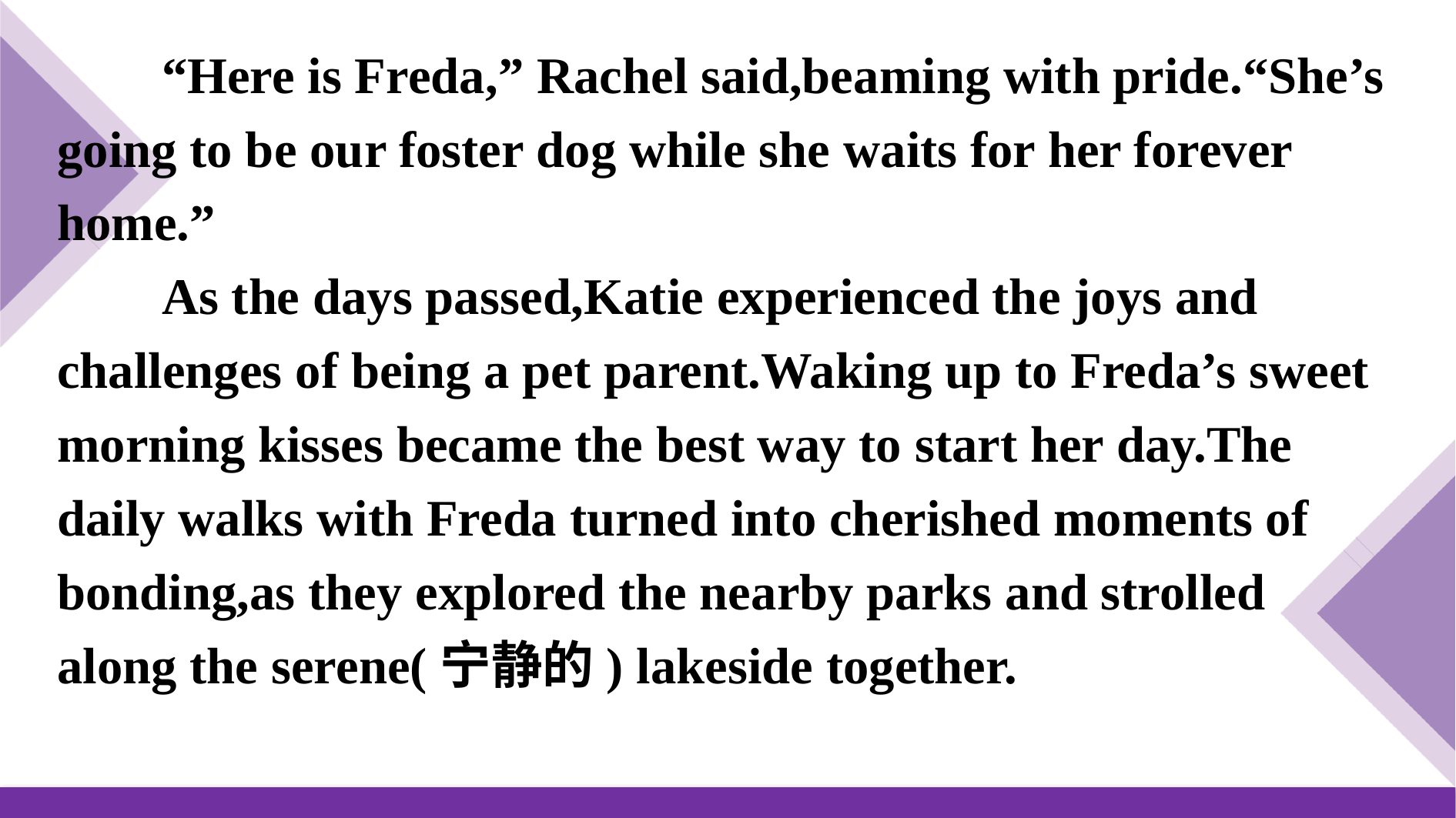

“Here is Freda,” Rachel said,beaming with pride.“She’s going to be our foster dog while she waits for her forever home.”
As the days passed,Katie experienced the joys and challenges of being a pet parent.Waking up to Freda’s sweet morning kisses became the best way to start her day.The daily walks with Freda turned into cherished moments of bonding,as they explored the nearby parks and strolled along the serene(宁静的) lakeside together.